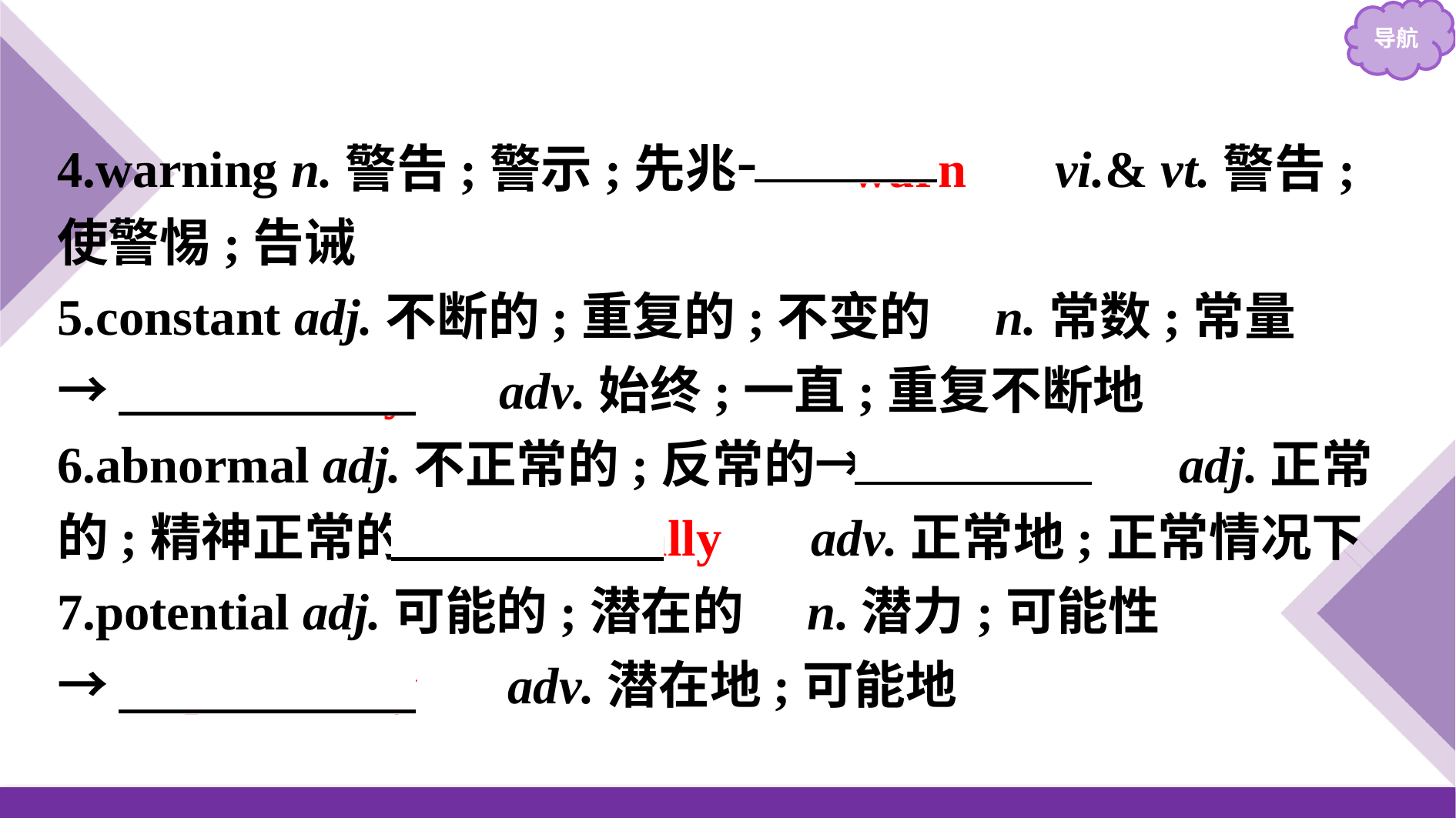

4.warning n.警告;警示;先兆→　warn　 vi.& vt.警告;使警惕;告诫
5.constant adj.不断的;重复的;不变的　n.常数;常量
→　constantly　 adv.始终;一直;重复不断地
6.abnormal adj.不正常的;反常的→　normal　 adj.正常的;精神正常的→　normally　 adv.正常地;正常情况下
7.potential adj.可能的;潜在的　n.潜力;可能性
→　potentially　 adv.潜在地;可能地